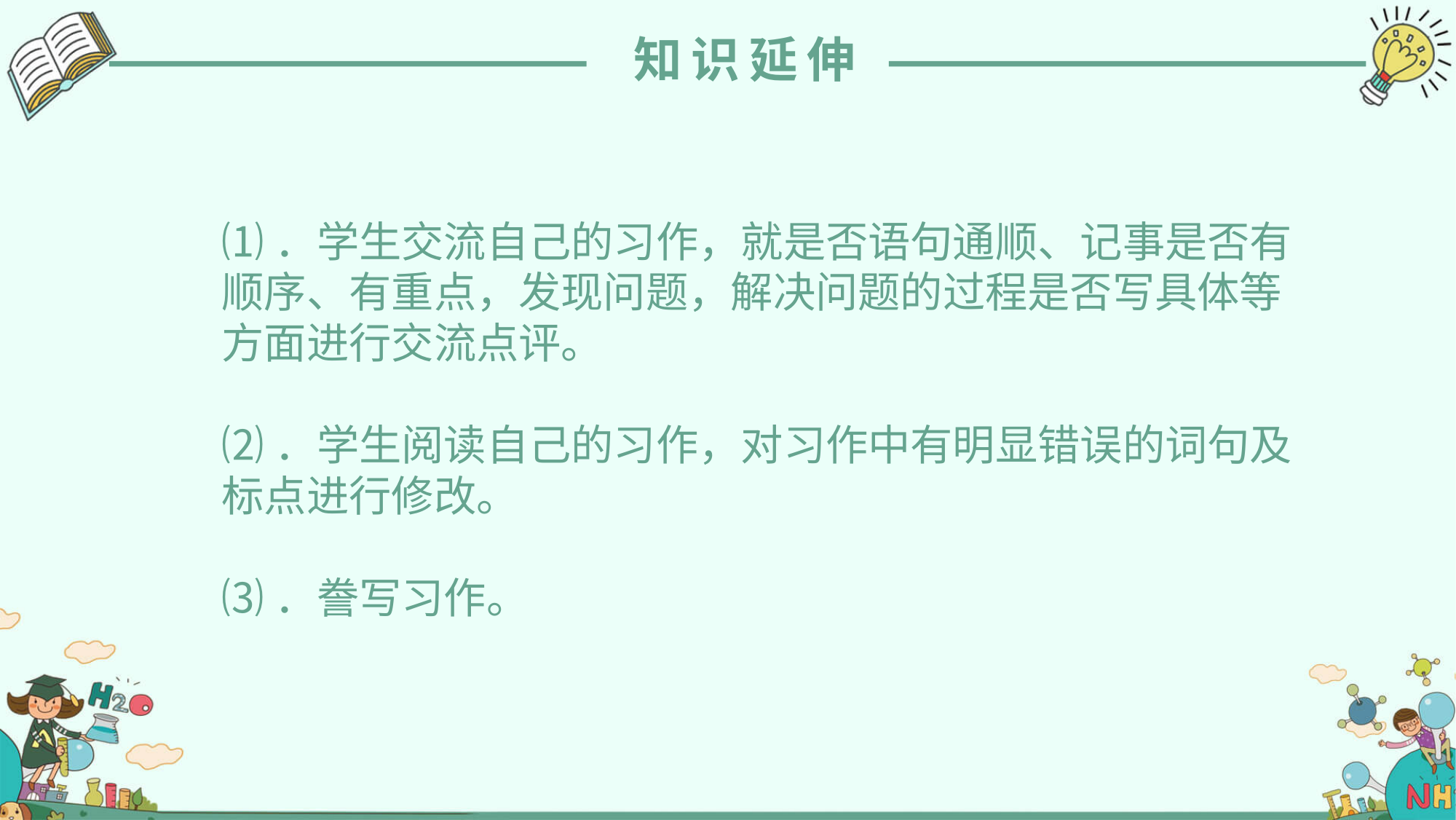

知识延伸

⑴．学生交流自己的习作，就是否语句通顺、记事是否有顺序、有重点，发现问题，解决问题的过程是否写具体等方面进行交流点评。
⑵．学生阅读自己的习作，对习作中有明显错误的词句及标点进行修改。
⑶．誊写习作。